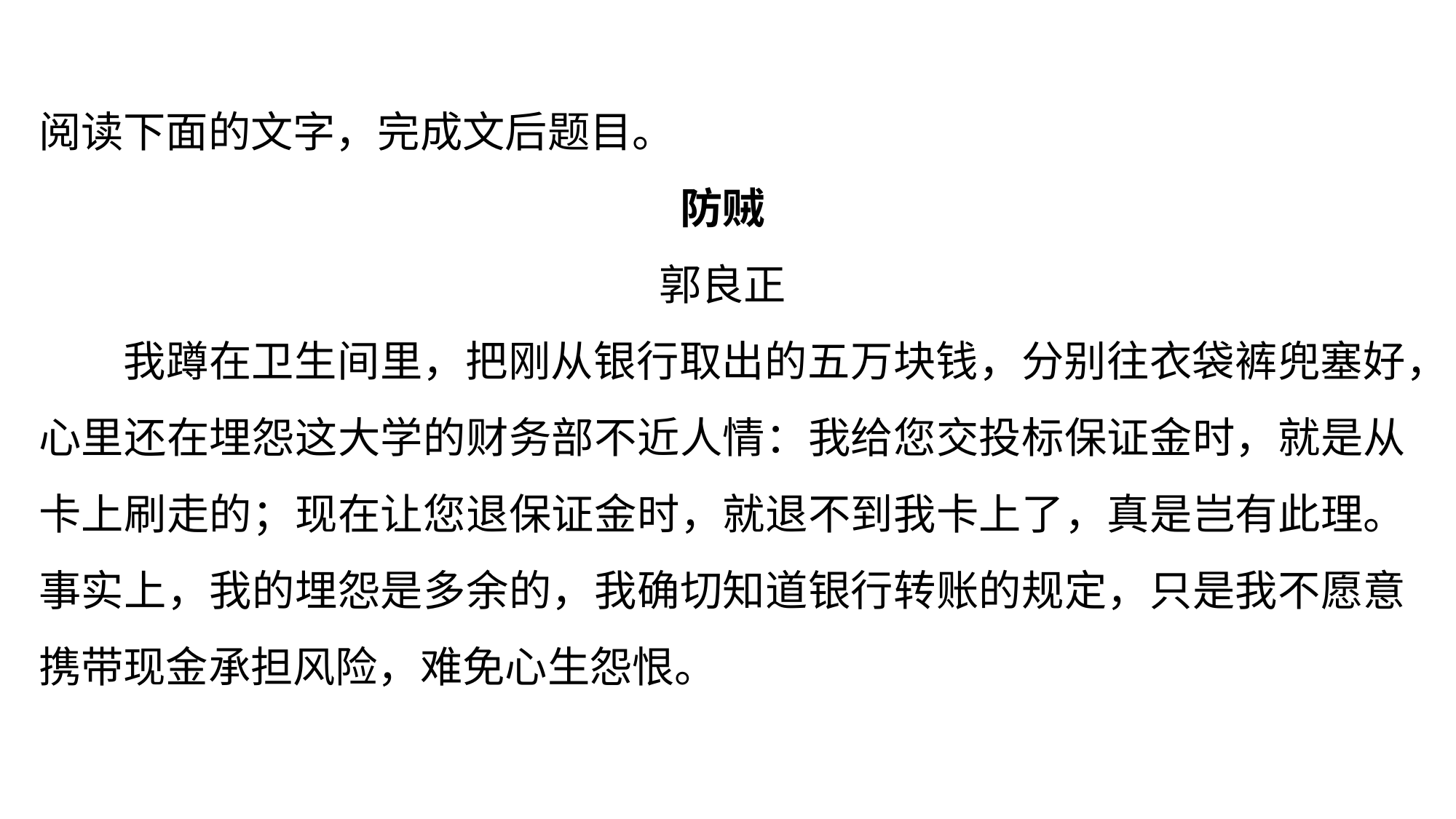

阅读下面的文字，完成文后题目。
防贼
郭良正
我蹲在卫生间里，把刚从银行取出的五万块钱，分别往衣袋裤兜塞好，心里还在埋怨这大学的财务部不近人情：我给您交投标保证金时，就是从卡上刷走的；现在让您退保证金时，就退不到我卡上了，真是岂有此理。事实上，我的埋怨是多余的，我确切知道银行转账的规定，只是我不愿意携带现金承担风险，难免心生怨恨。